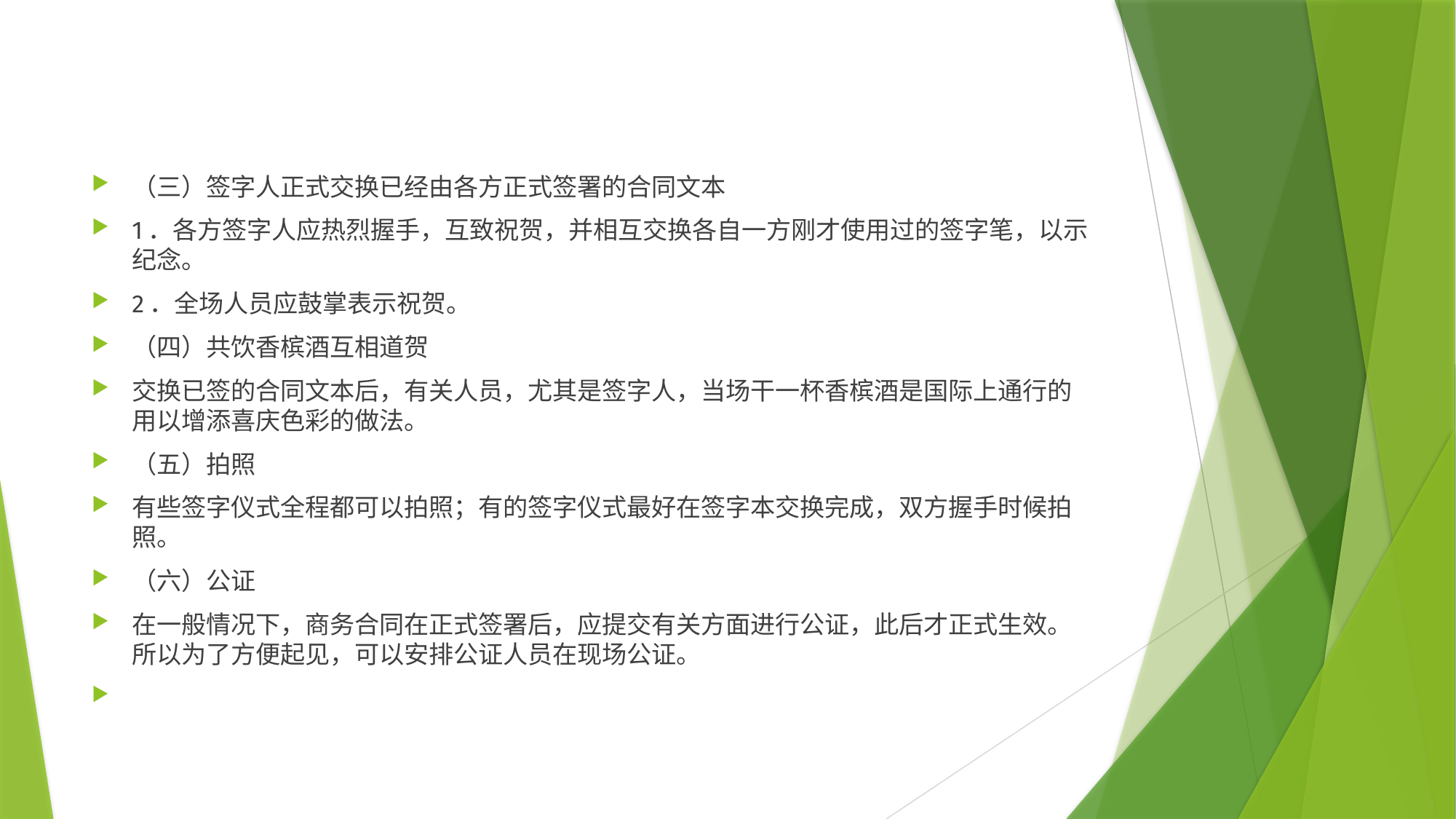

#
（三）签字人正式交换已经由各方正式签署的合同文本
1．各方签字人应热烈握手，互致祝贺，并相互交换各自一方刚才使用过的签字笔，以示纪念。
2．全场人员应鼓掌表示祝贺。
（四）共饮香槟酒互相道贺
交换已签的合同文本后，有关人员，尤其是签字人，当场干一杯香槟酒是国际上通行的用以增添喜庆色彩的做法。
（五）拍照
有些签字仪式全程都可以拍照；有的签字仪式最好在签字本交换完成，双方握手时候拍照。
（六）公证
在一般情况下，商务合同在正式签署后，应提交有关方面进行公证，此后才正式生效。所以为了方便起见，可以安排公证人员在现场公证。